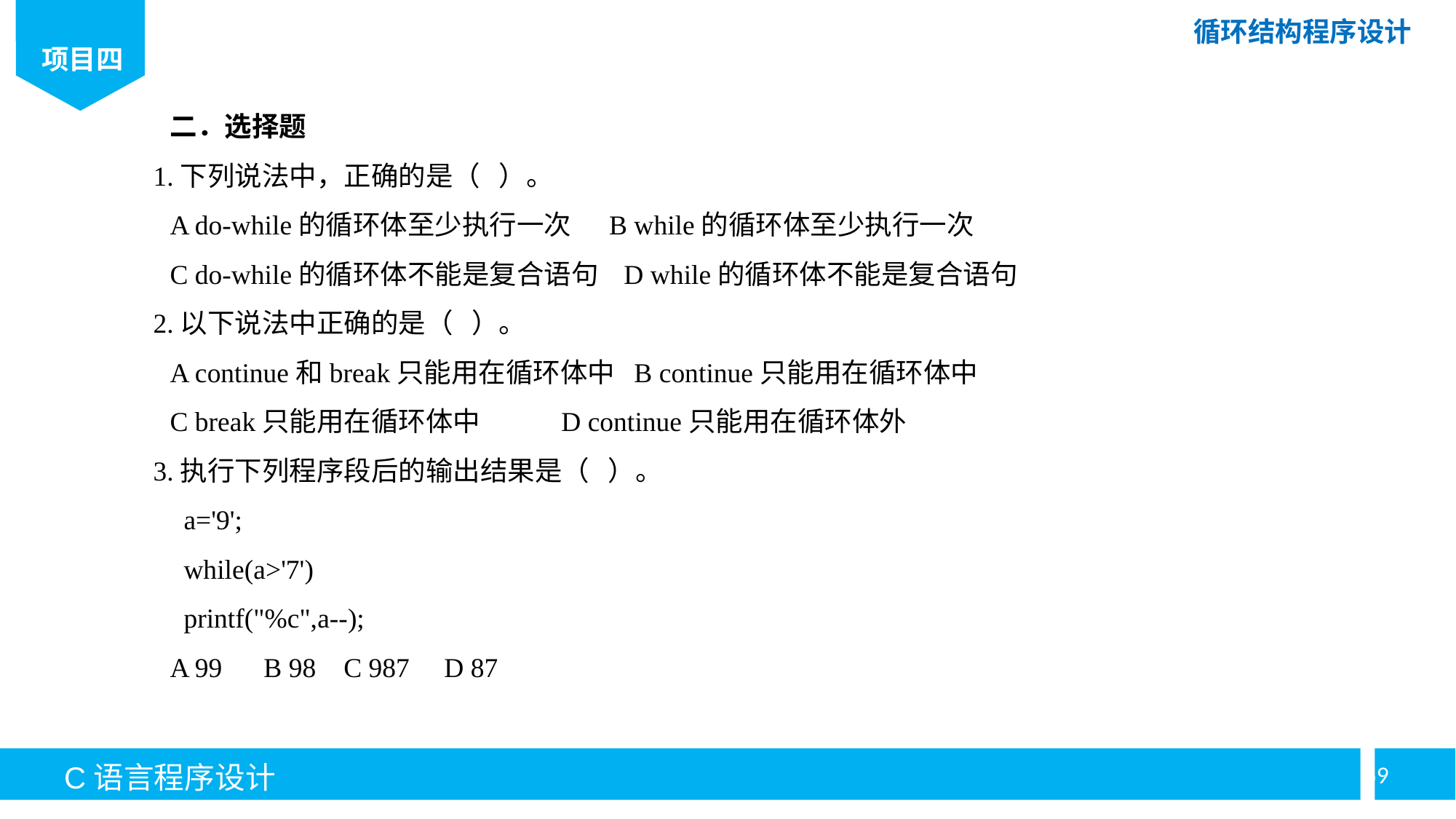

二．选择题
1.下列说法中，正确的是（   ）。
A do-while的循环体至少执行一次     B while的循环体至少执行一次
C do-while的循环体不能是复合语句   D while的循环体不能是复合语句
2.以下说法中正确的是（   ）。
A continue和break只能用在循环体中  B continue只能用在循环体中
C break只能用在循环体中            D continue只能用在循环体外
3.执行下列程序段后的输出结果是（   ）。
  a='9';
  while(a>'7')
  printf("%c",a--);
A 99      B 98    C 987     D 87